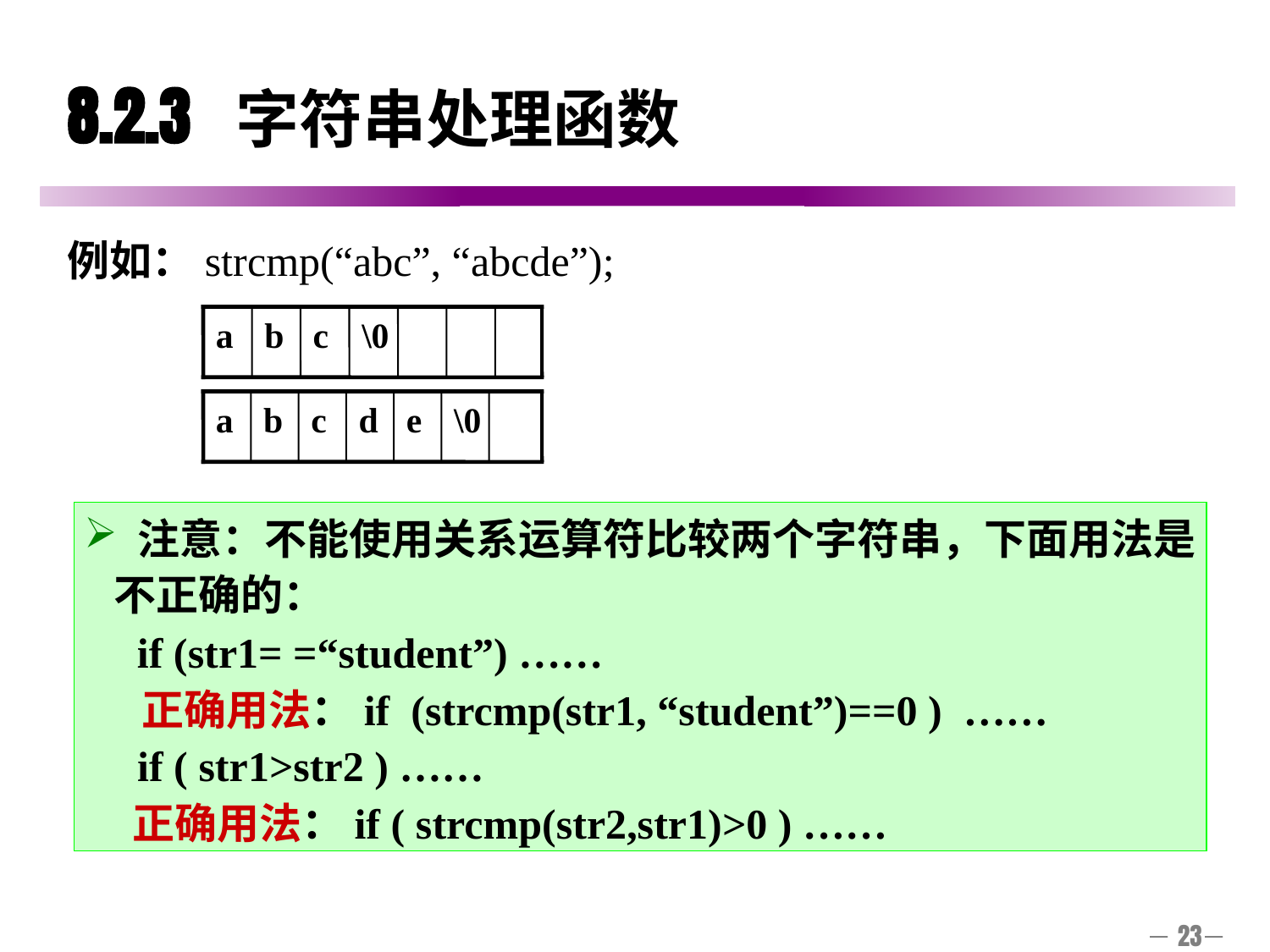

# 8.2.3  字符串处理函数
例如：strcmp(“abc”, “abcde”);
a

b

c

\0

a

b

c

d

e

\0

 注意：不能使用关系运算符比较两个字符串，下面用法是不正确的：
     if (str1= =“student”) ……
     正确用法：if  (strcmp(str1, “student”)==0 )  ……
     if ( str1>str2 ) ……
    正确用法：if ( strcmp(str2,str1)>0 ) ……
－23－